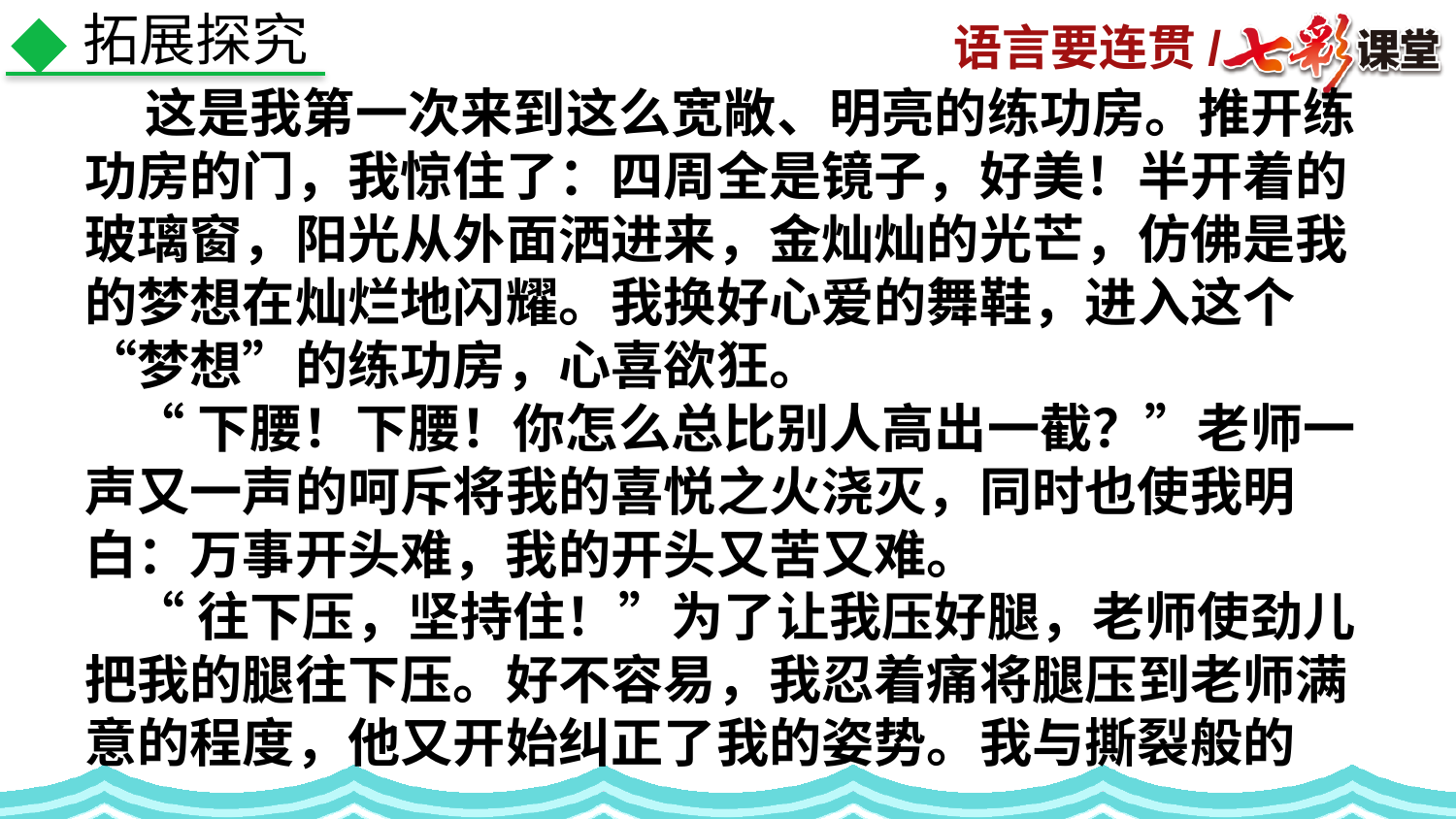

拓展探究

    这是我第一次来到这么宽敞、明亮的练功房。推开练功房的门，我惊住了：四周全是镜子，好美！半开着的玻璃窗，阳光从外面洒进来，金灿灿的光芒，仿佛是我的梦想在灿烂地闪耀。我换好心爱的舞鞋，进入这个“梦想”的练功房，心喜欲狂。
    “下腰！下腰！你怎么总比别人高出一截？”老师一声又一声的呵斥将我的喜悦之火浇灭，同时也使我明白：万事开头难，我的开头又苦又难。
    “往下压，坚持住！”为了让我压好腿，老师使劲儿把我的腿往下压。好不容易，我忍着痛将腿压到老师满意的程度，他又开始纠正了我的姿势。我与撕裂般的